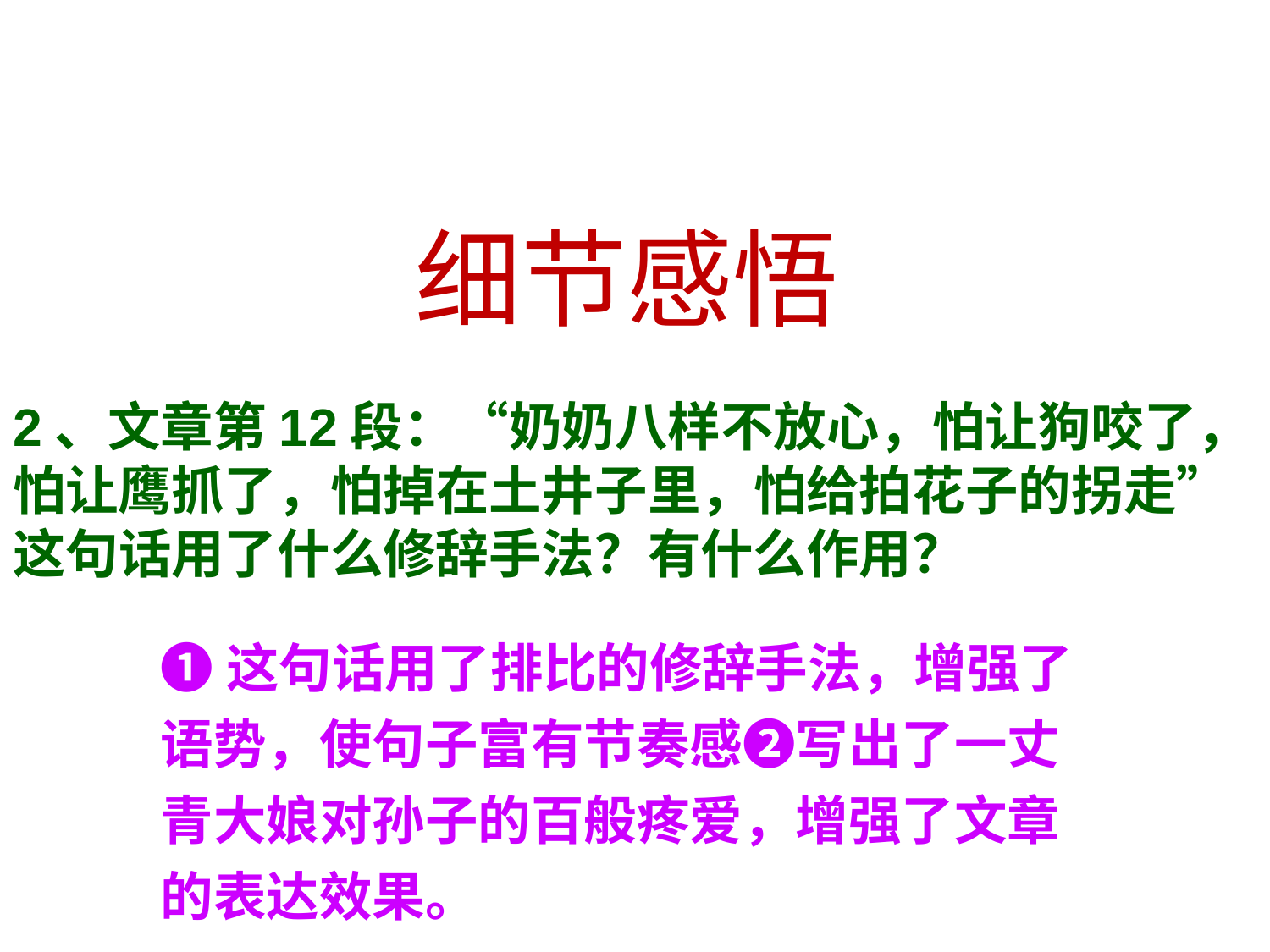

细节感悟
2、文章第12段：“奶奶八样不放心，怕让狗咬了，怕让鹰抓了，怕掉在土井子里，怕给拍花子的拐走”这句话用了什么修辞手法？有什么作用？
❶这句话用了排比的修辞手法，增强了语势，使句子富有节奏感❷写出了一丈青大娘对孙子的百般疼爱，增强了文章的表达效果。